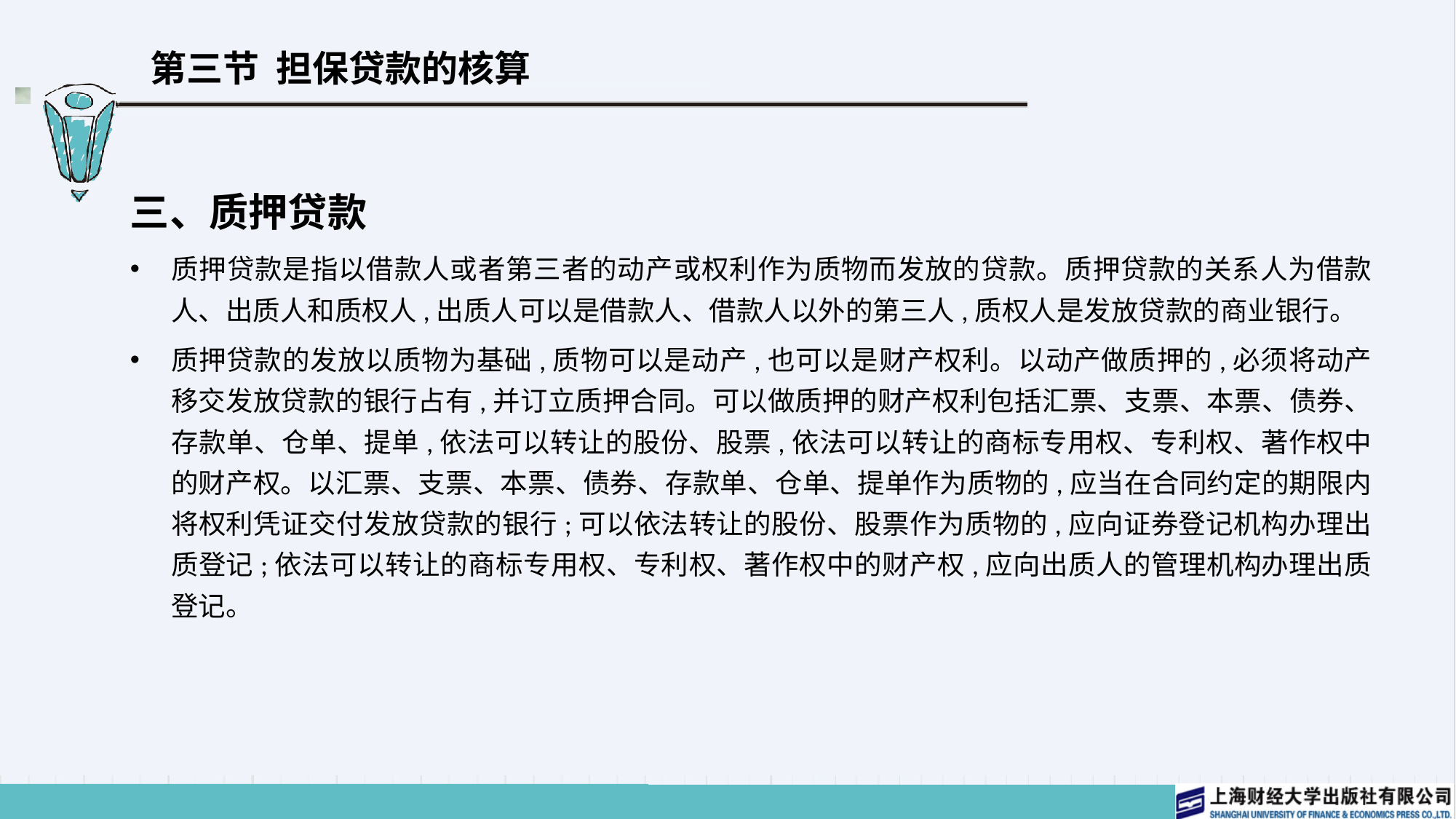

# 第三节  担保贷款的核算
三、质押贷款
质押贷款是指以借款人或者第三者的动产或权利作为质物而发放的贷款。质押贷款的关系人为借款人、出质人和质权人,出质人可以是借款人、借款人以外的第三人,质权人是发放贷款的商业银行。
质押贷款的发放以质物为基础,质物可以是动产,也可以是财产权利。以动产做质押的,必须将动产移交发放贷款的银行占有,并订立质押合同。可以做质押的财产权利包括汇票、支票、本票、债券、存款单、仓单、提单,依法可以转让的股份、股票,依法可以转让的商标专用权、专利权、著作权中的财产权。以汇票、支票、本票、债券、存款单、仓单、提单作为质物的,应当在合同约定的期限内将权利凭证交付发放贷款的银行;可以依法转让的股份、股票作为质物的,应向证券登记机构办理出质登记;依法可以转让的商标专用权、专利权、著作权中的财产权,应向出质人的管理机构办理出质登记。